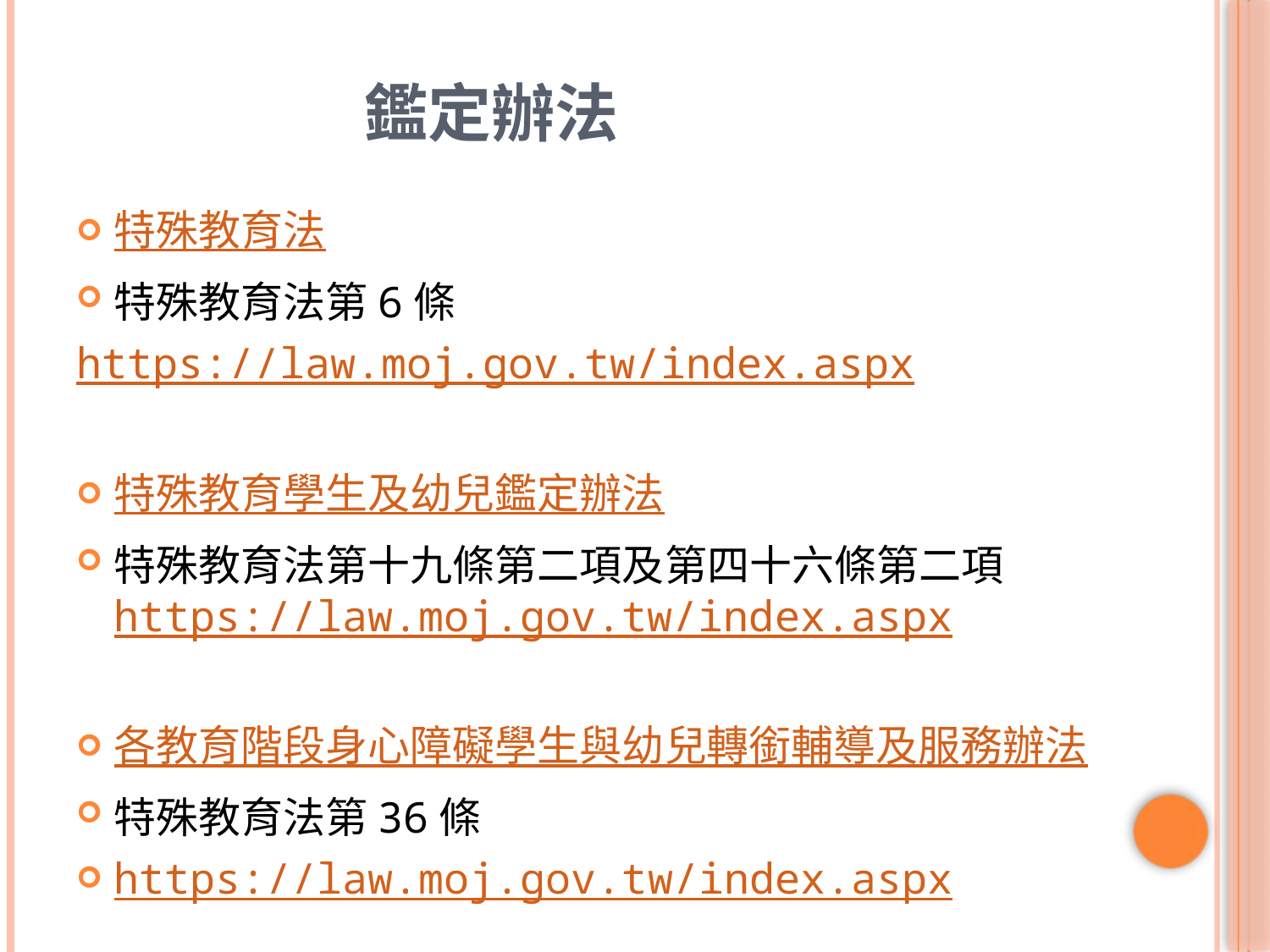

# 鑑定辦法
特殊教育法
特殊教育法第6條
https://law.moj.gov.tw/index.aspx

特殊教育學生及幼兒鑑定辦法
特殊教育法第十九條第二項及第四十六條第二項https://law.moj.gov.tw/index.aspx

各教育階段身心障礙學生與幼兒轉銜輔導及服務辦法
特殊教育法第36條
https://law.moj.gov.tw/index.aspx